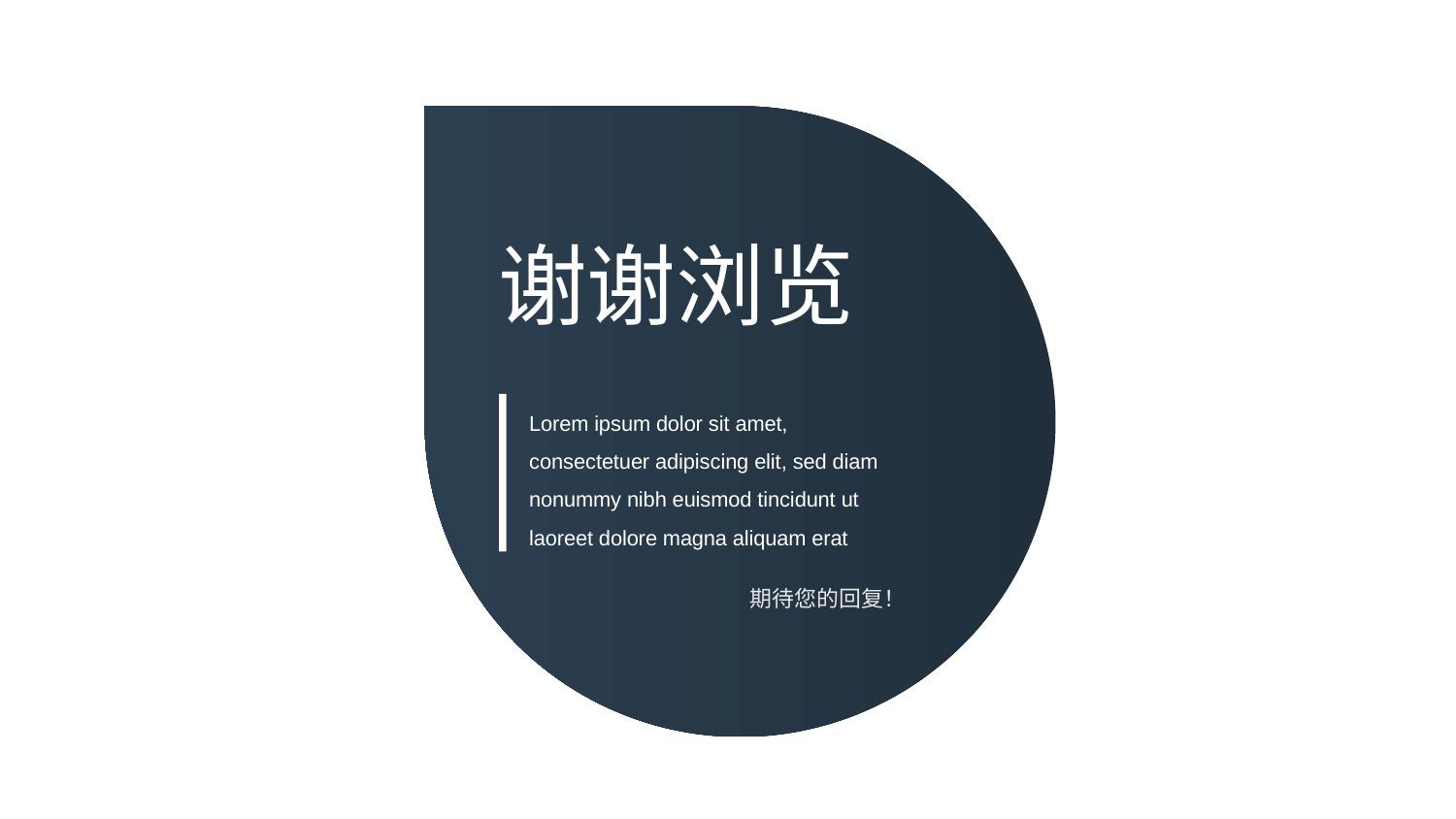

谢谢浏览

Lorem ipsum dolor sit amet, consectetuer adipiscing elit, sed diam nonummy nibh euismod tincidunt ut laoreet dolore magna aliquam erat
期待您的回复！